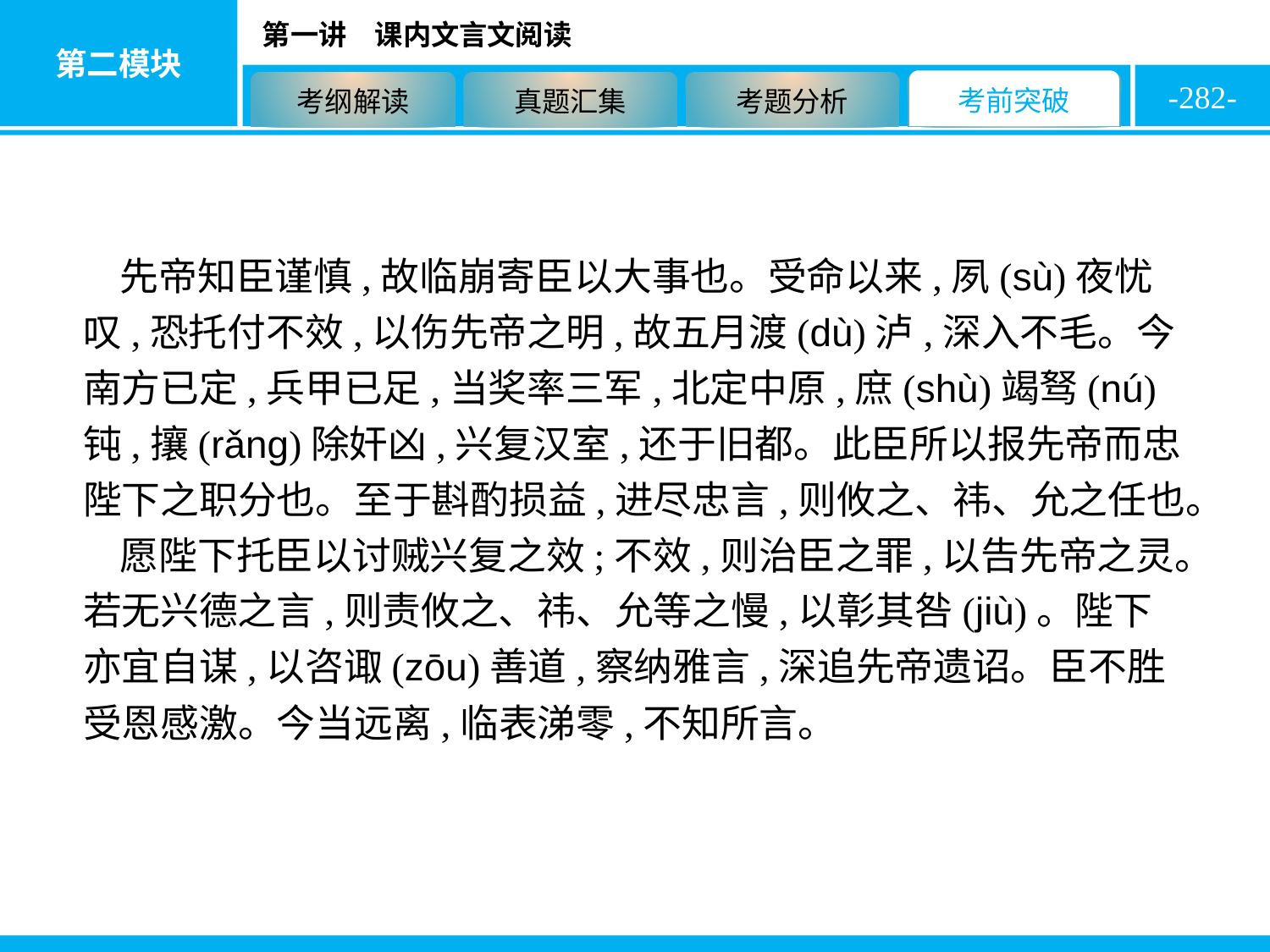

-282-
先帝知臣谨慎,故临崩寄臣以大事也。受命以来,夙(sù)夜忧叹,恐托付不效,以伤先帝之明,故五月渡(dù)泸,深入不毛。今南方已定,兵甲已足,当奖率三军,北定中原,庶(shù)竭驽(nú)钝,攘(rǎng)除奸凶,兴复汉室,还于旧都。此臣所以报先帝而忠陛下之职分也。至于斟酌损益,进尽忠言,则攸之、祎、允之任也。
愿陛下托臣以讨贼兴复之效;不效,则治臣之罪,以告先帝之灵。若无兴德之言,则责攸之、祎、允等之慢,以彰其咎(jiù)。陛下亦宜自谋,以咨诹(zōu)善道,察纳雅言,深追先帝遗诏。臣不胜受恩感激。今当远离,临表涕零,不知所言。